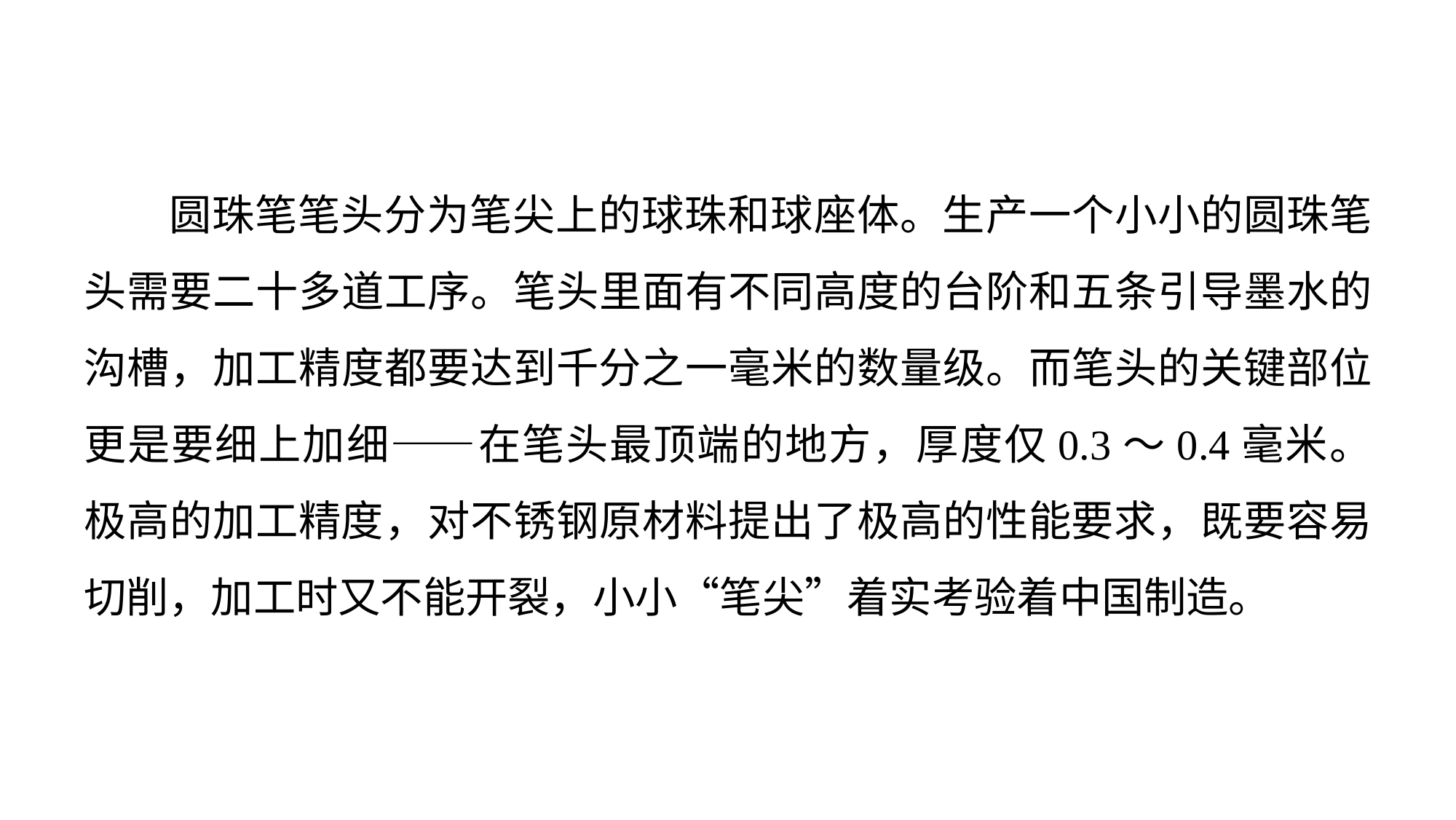

圆珠笔笔头分为笔尖上的球珠和球座体。生产一个小小的圆珠笔头需要二十多道工序。笔头里面有不同高度的台阶和五条引导墨水的沟槽，加工精度都要达到千分之一毫米的数量级。而笔头的关键部位更是要细上加细——在笔头最顶端的地方，厚度仅0.3～0.4毫米。极高的加工精度，对不锈钢原材料提出了极高的性能要求，既要容易切削，加工时又不能开裂，小小“笔尖”着实考验着中国制造。